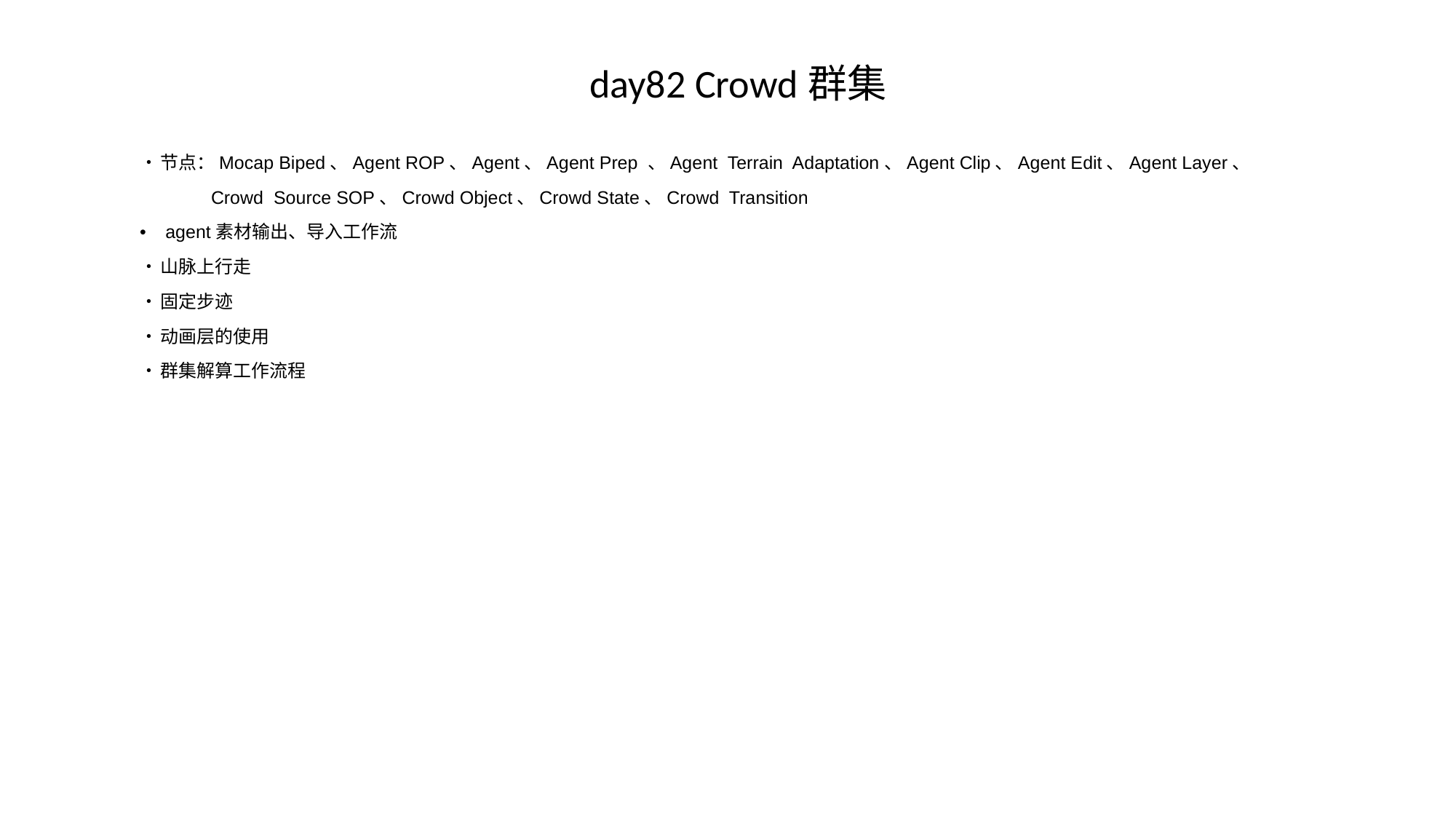

# day82 Crowd群集
•	节点：Mocap Biped、Agent ROP、Agent、Agent Prep 、Agent  Terrain  Adaptation、Agent Clip、Agent Edit、Agent Layer、
              Crowd  Source SOP、Crowd Object、Crowd State、Crowd  Transition
•	 agent素材输出、导入工作流
•	山脉上行走
•	固定步迹
•	动画层的使用
•	群集解算工作流程